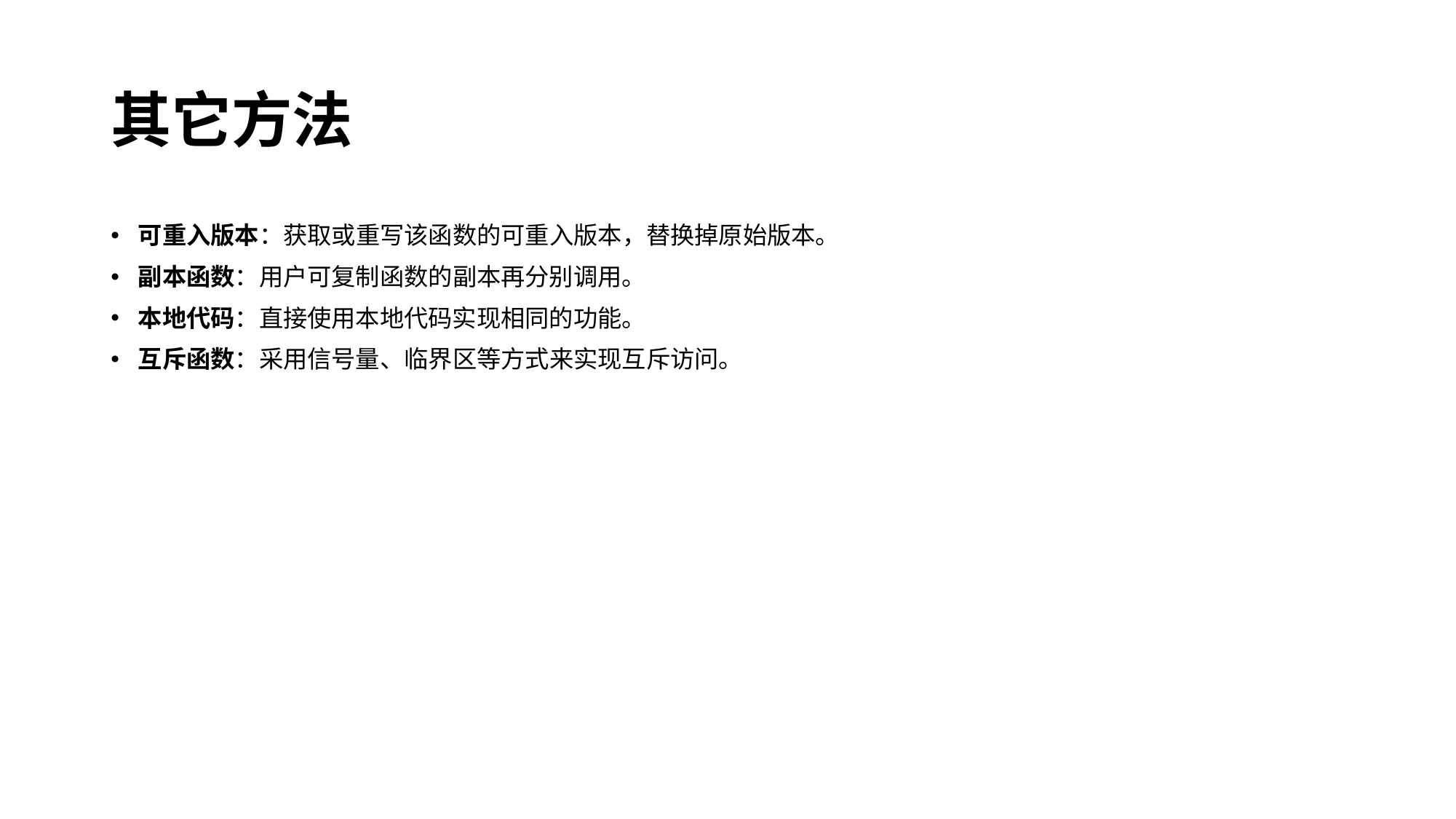

# 其它方法
可重入版本：获取或重写该函数的可重入版本，替换掉原始版本。
副本函数：用户可复制函数的副本再分别调用。
本地代码：直接使用本地代码实现相同的功能。
互斥函数：采用信号量、临界区等方式来实现互斥访问。